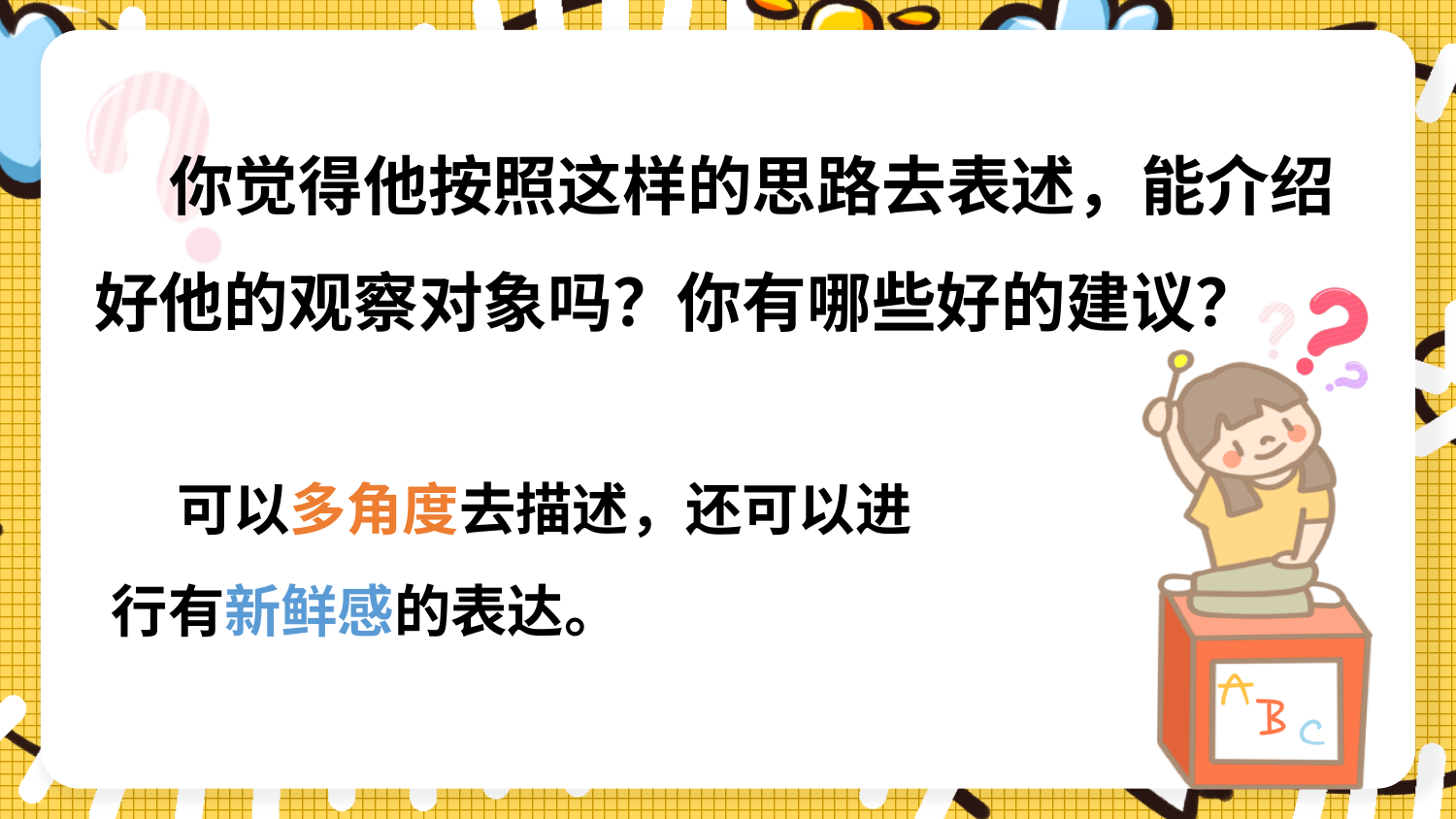

你觉得他按照这样的思路去表述，能介绍好他的观察对象吗？你有哪些好的建议？
    可以多角度去描述，还可以进行有新鲜感的表达。